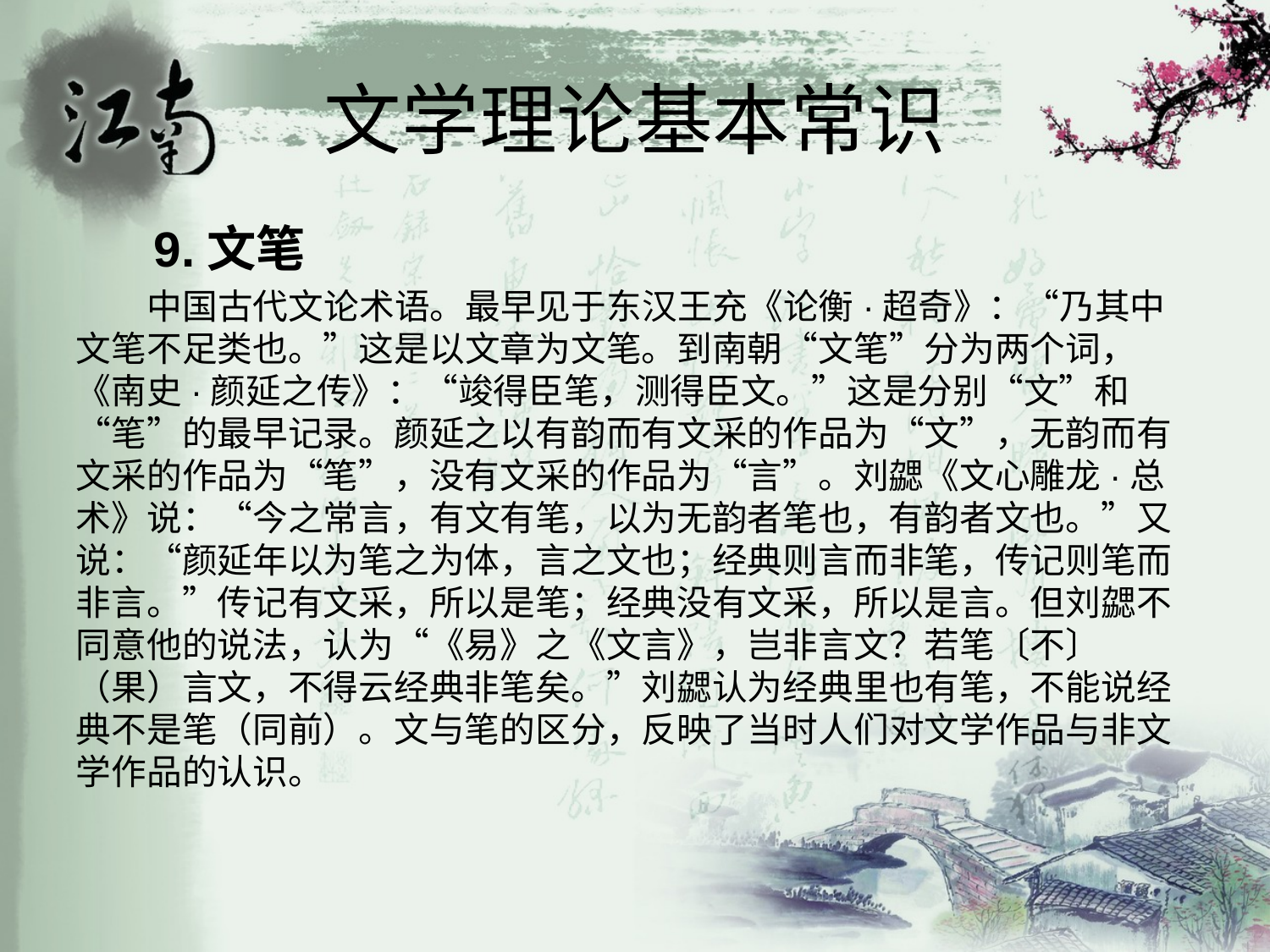

# 文学理论基本常识
        9.文笔
        中国古代文论术语。最早见于东汉王充《论衡·超奇》：“乃其中文笔不足类也。”这是以文章为文笔。到南朝“文笔”分为两个词，《南史·颜延之传》：“竣得臣笔，测得臣文。”这是分别“文”和“笔”的最早记录。颜延之以有韵而有文采的作品为“文”，无韵而有文采的作品为“笔”，没有文采的作品为“言”。刘勰《文心雕龙·总术》说：“今之常言，有文有笔，以为无韵者笔也，有韵者文也。”又说：“颜延年以为笔之为体，言之文也；经典则言而非笔，传记则笔而非言。”传记有文采，所以是笔；经典没有文采，所以是言。但刘勰不同意他的说法，认为“《易》之《文言》，岂非言文？若笔〔不〕（果）言文，不得云经典非笔矣。”刘勰认为经典里也有笔，不能说经典不是笔（同前）。文与笔的区分，反映了当时人们对文学作品与非文学作品的认识。